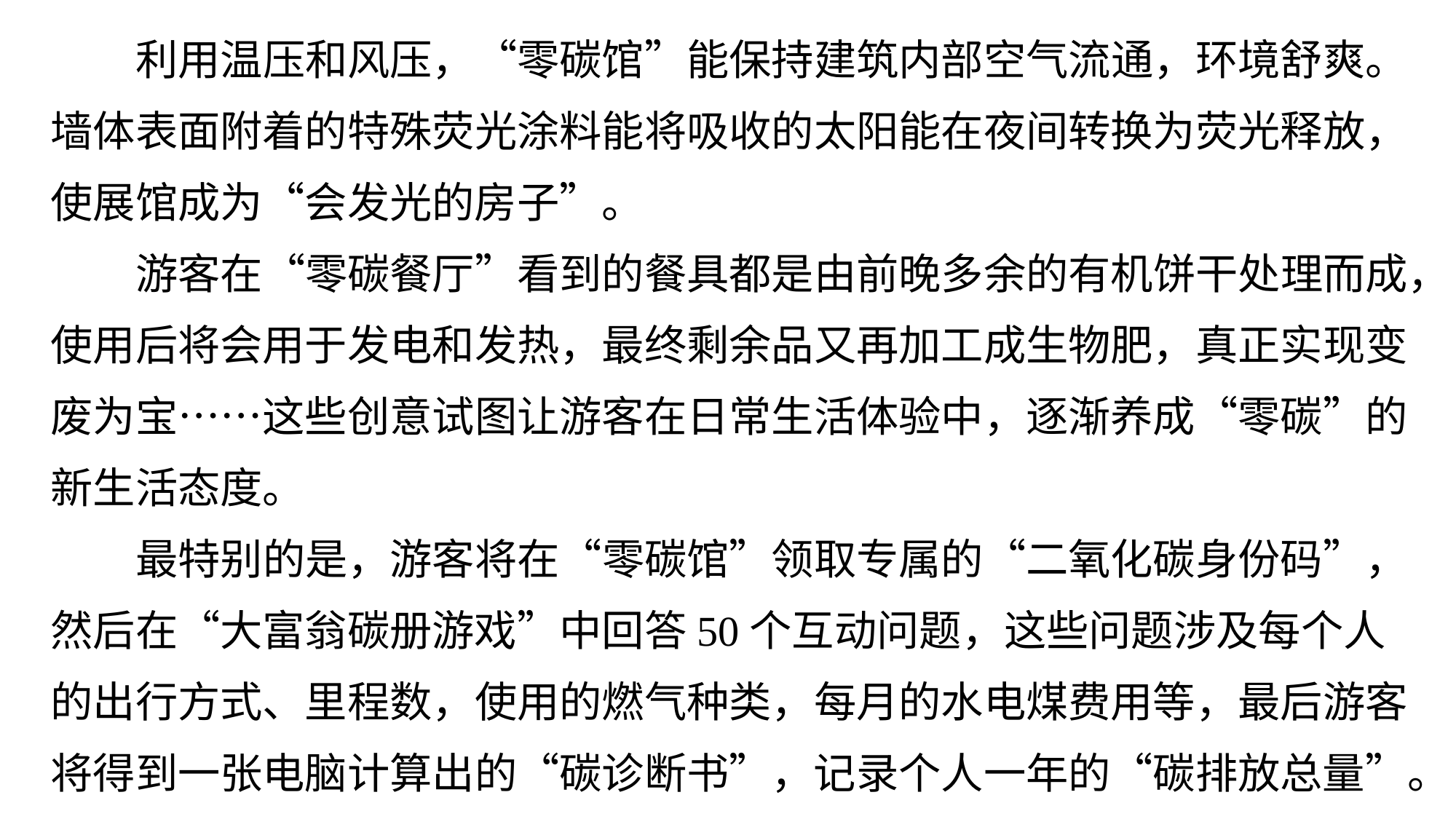

利用温压和风压，“零碳馆”能保持建筑内部空气流通，环境舒爽。墙体表面附着的特殊荧光涂料能将吸收的太阳能在夜间转换为荧光释放，使展馆成为“会发光的房子”。
游客在“零碳餐厅”看到的餐具都是由前晚多余的有机饼干处理而成，使用后将会用于发电和发热，最终剩余品又再加工成生物肥，真正实现变废为宝……这些创意试图让游客在日常生活体验中，逐渐养成“零碳”的新生活态度。
最特别的是，游客将在“零碳馆”领取专属的“二氧化碳身份码”，然后在“大富翁碳册游戏”中回答50个互动问题，这些问题涉及每个人的出行方式、里程数，使用的燃气种类，每月的水电煤费用等，最后游客将得到一张电脑计算出的“碳诊断书”，记录个人一年的“碳排放总量”。